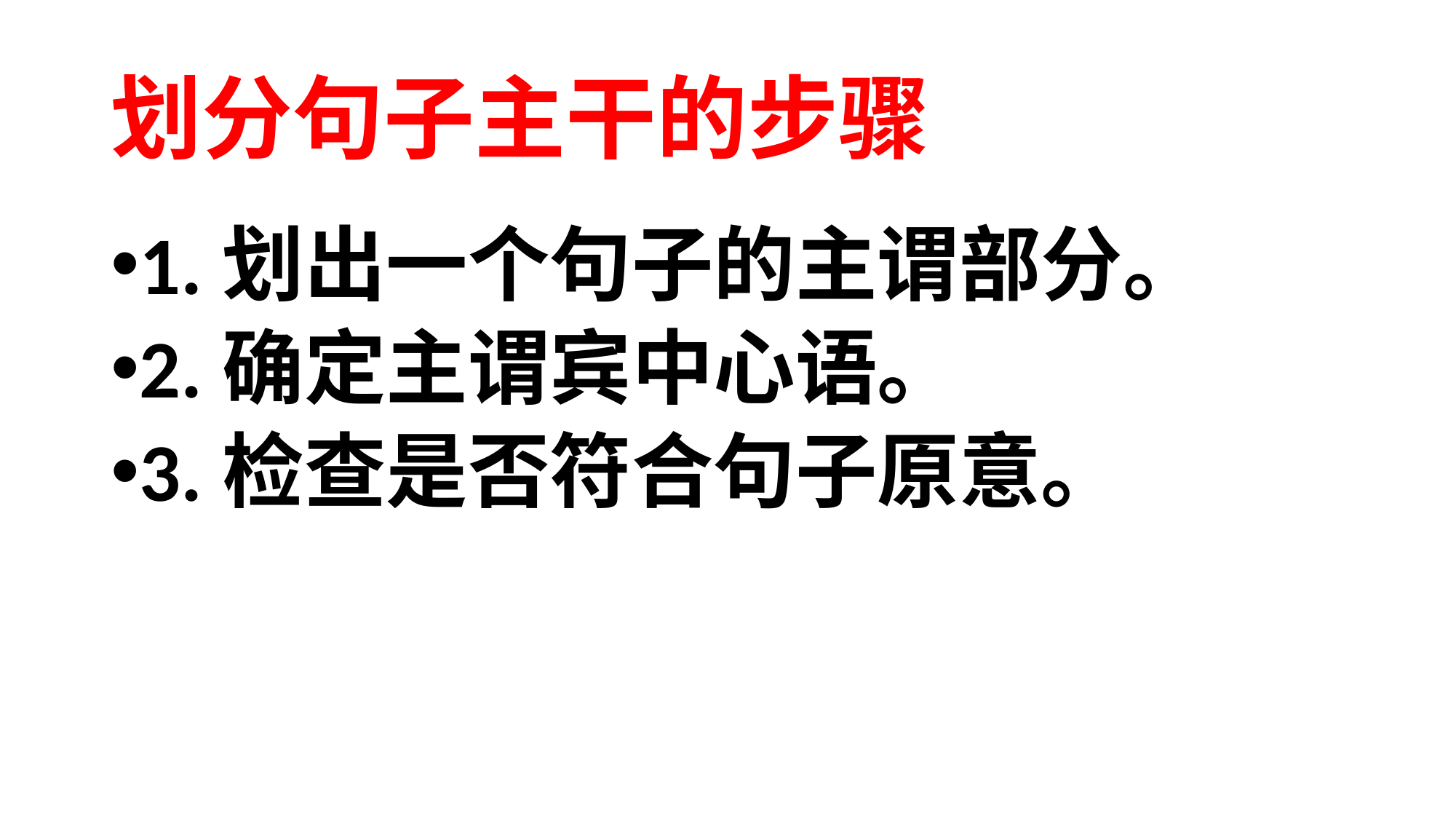

# 划分句子主干的步骤
1.划出一个句子的主谓部分。
2.确定主谓宾中心语。
3.检查是否符合句子原意。